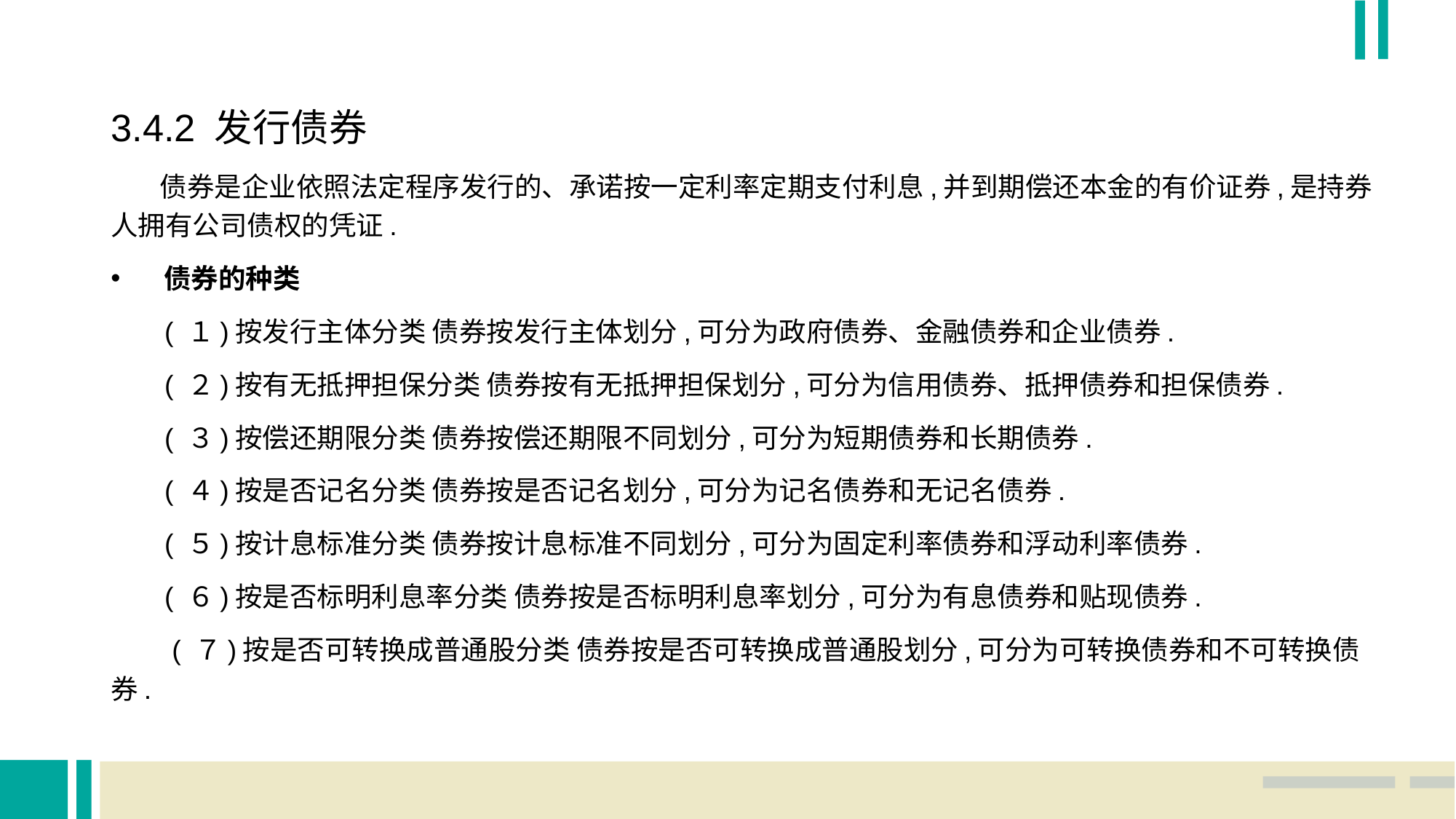

3.4.2 发行债券
       债券是企业依照法定程序发行的、承诺按一定利率定期支付利息,并到期偿还本金的有价证券,是持券人拥有公司债权的凭证.
债券的种类
       ( １)按发行主体分类 债券按发行主体划分,可分为政府债券、金融债券和企业债券.
       ( ２)按有无抵押担保分类 债券按有无抵押担保划分,可分为信用债券、抵押债券和担保债券.
       ( ３)按偿还期限分类 债券按偿还期限不同划分,可分为短期债券和长期债券.
       ( ４)按是否记名分类 债券按是否记名划分,可分为记名债券和无记名债券.
       ( ５)按计息标准分类 债券按计息标准不同划分,可分为固定利率债券和浮动利率债券.
       ( ６)按是否标明利息率分类 债券按是否标明利息率划分,可分为有息债券和贴现债券.
        ( ７)按是否可转换成普通股分类 债券按是否可转换成普通股划分,可分为可转换债券和不可转换债券.